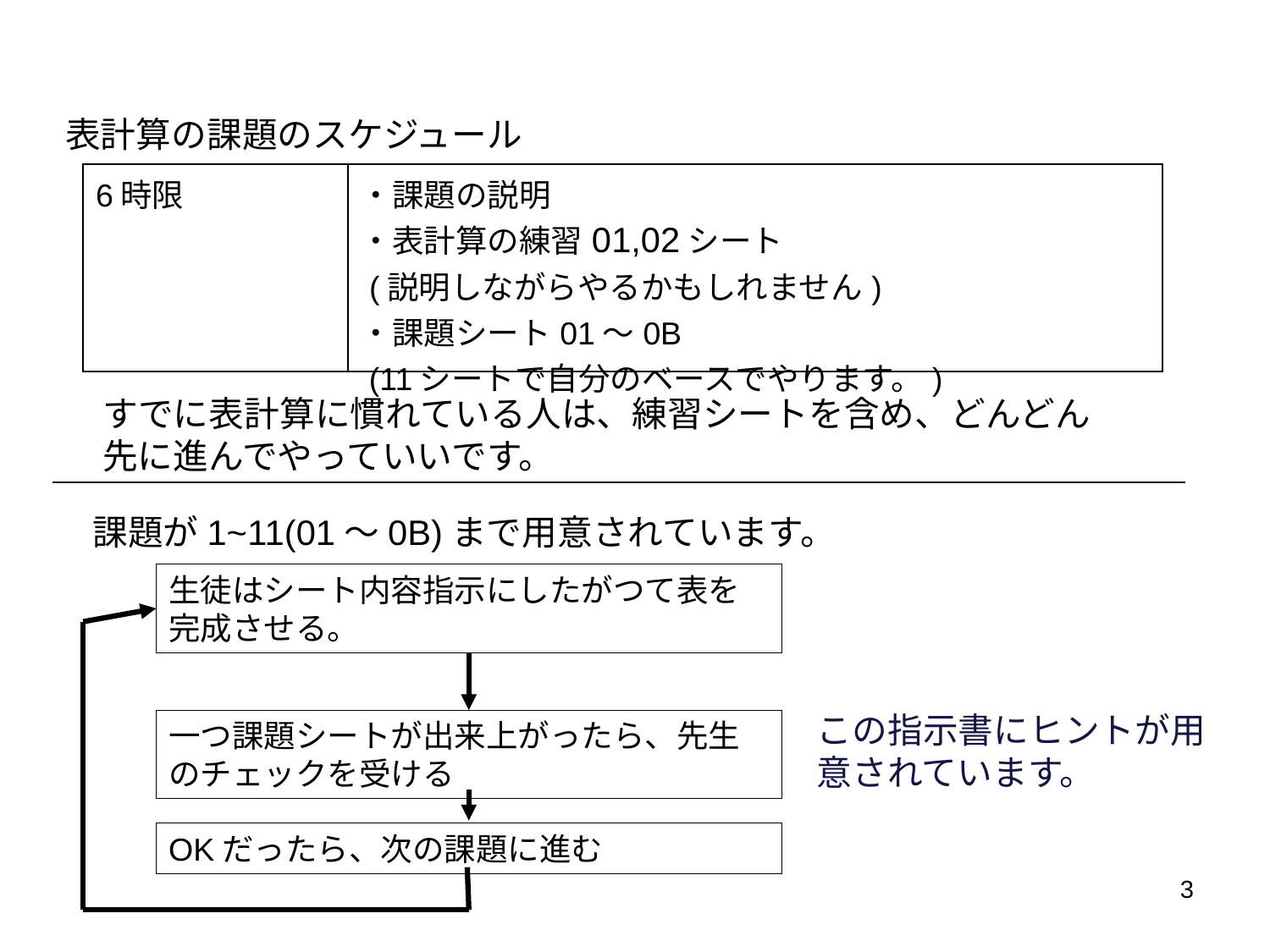

表計算の課題のスケジュール
| 6時限 | ・課題の説明 ・表計算の練習01,02シート (説明しながらやるかもしれません) ・課題シート01～0B (11シートで自分のベースでやります。) |
| --- | --- |
すでに表計算に慣れている人は、練習シートを含め、どんどん先に進んでやっていいです。
課題が1~11(01～0B)まで用意されています。
生徒はシート内容指示にしたがつて表を完成させる。
一つ課題シートが出来上がったら、先生
のチェックを受ける
OKだったら、次の課題に進む
この指示書にヒントが用意されています。
3